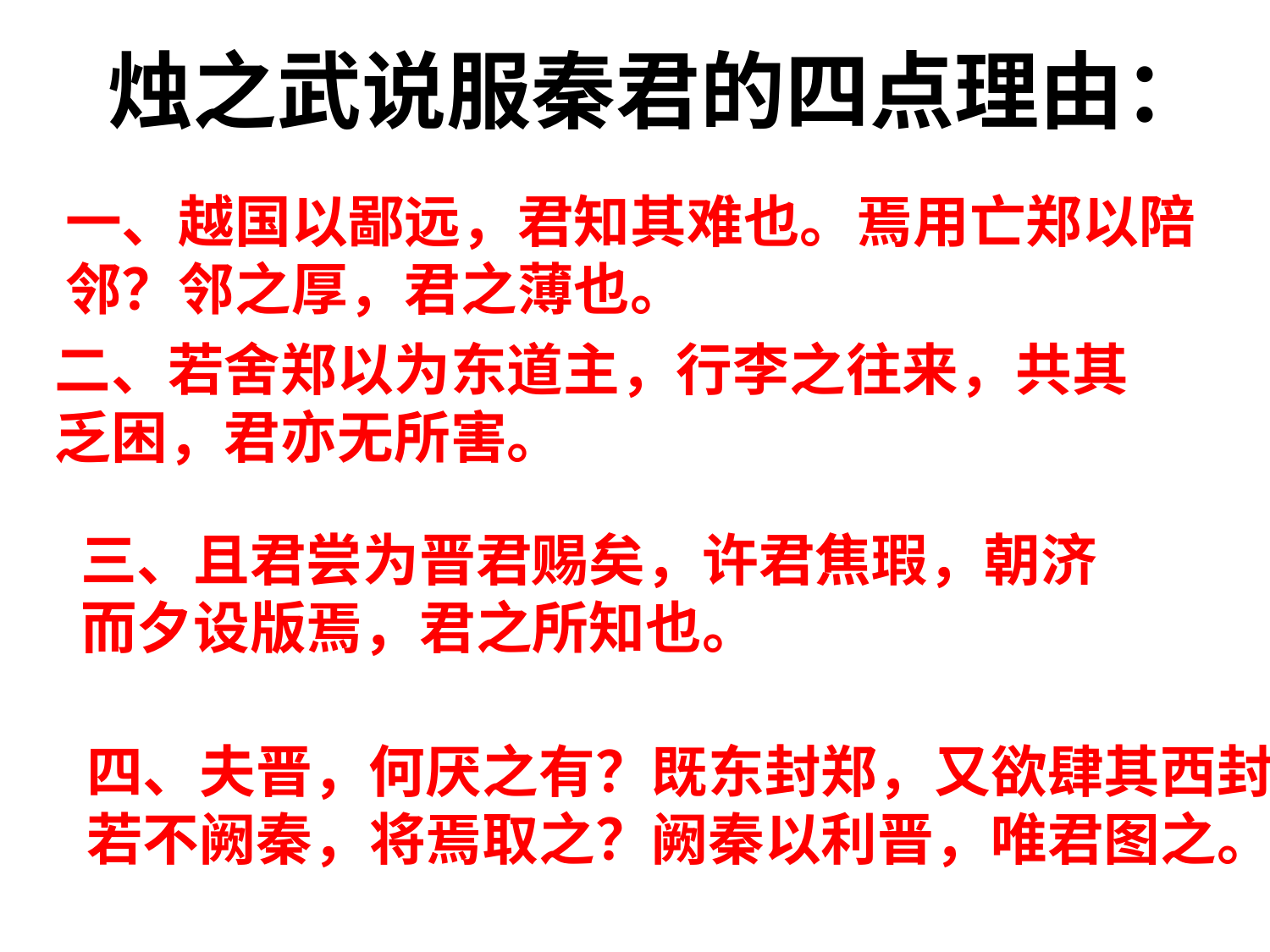

烛之武说服秦君的四点理由：
一、越国以鄙远，君知其难也。焉用亡郑以陪邻？邻之厚，君之薄也。
二、若舍郑以为东道主，行李之往来，共其乏困，君亦无所害。
三、且君尝为晋君赐矣，许君焦瑕，朝济
而夕设版焉，君之所知也。
四、夫晋，何厌之有？既东封郑，又欲肆其西封，若不阙秦，将焉取之？阙秦以利晋，唯君图之。